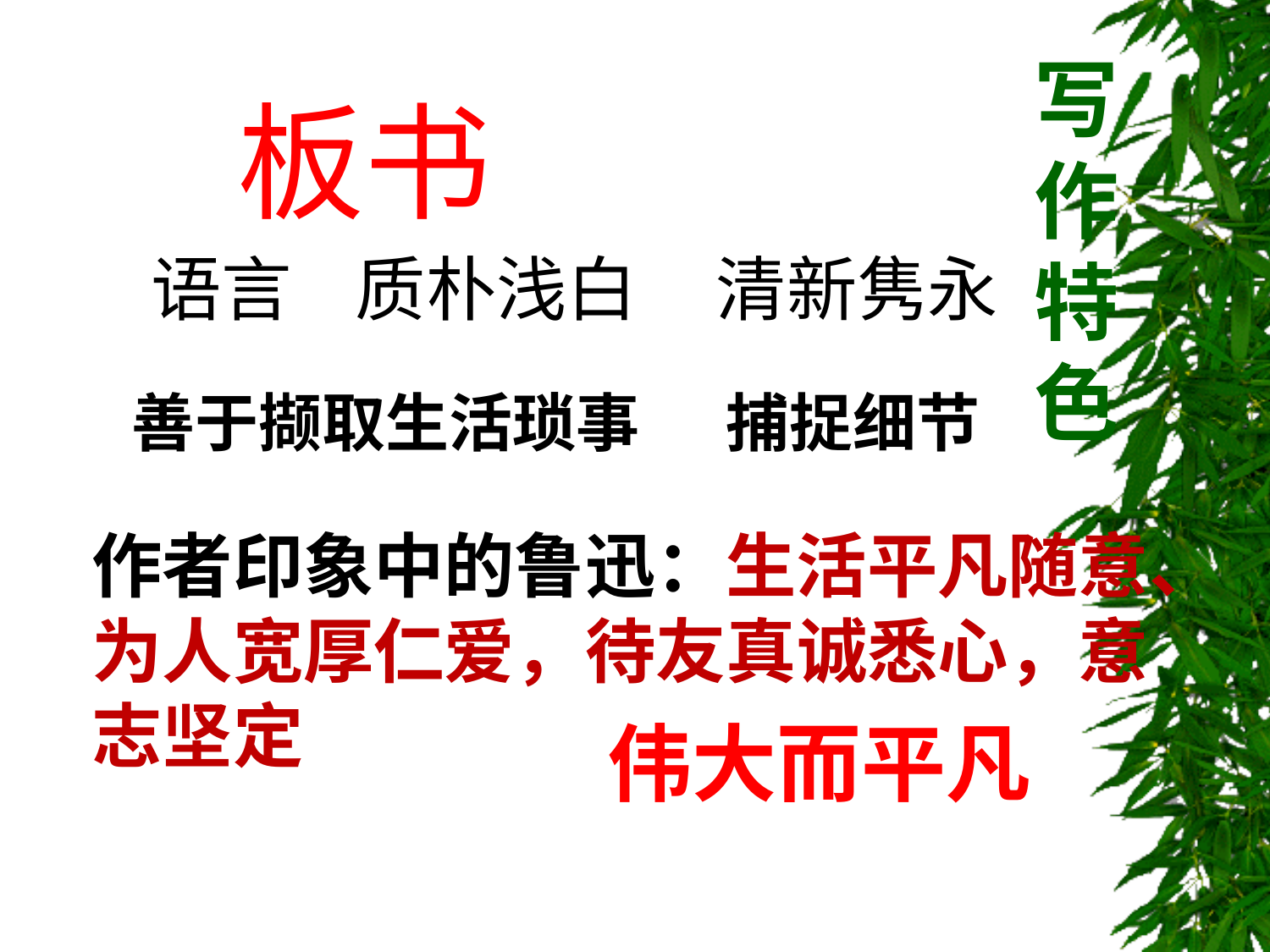

写作特色
板书
语言    质朴浅白     清新隽永
善于撷取生活琐事      捕捉细节
作者印象中的鲁迅：生活平凡随意、为人宽厚仁爱，待友真诚悉心，意志坚定
伟大而平凡